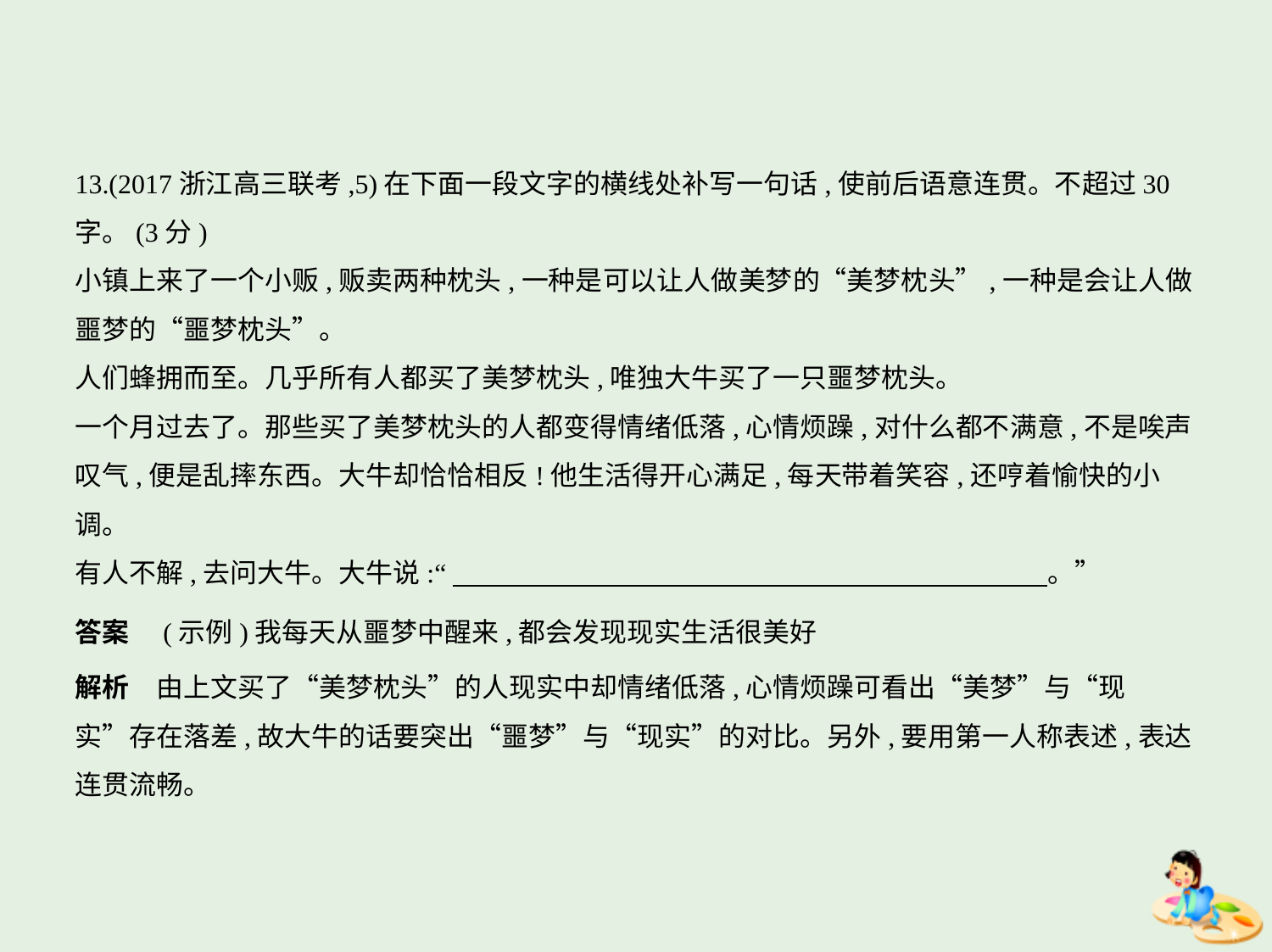

13.(2017浙江高三联考,5)在下面一段文字的横线处补写一句话,使前后语意连贯。不超过30
字。(3分)
小镇上来了一个小贩,贩卖两种枕头,一种是可以让人做美梦的“美梦枕头”,一种是会让人做
噩梦的“噩梦枕头”。
人们蜂拥而至。几乎所有人都买了美梦枕头,唯独大牛买了一只噩梦枕头。
一个月过去了。那些买了美梦枕头的人都变得情绪低落,心情烦躁,对什么都不满意,不是唉声
叹气,便是乱摔东西。大牛却恰恰相反!他生活得开心满足,每天带着笑容,还哼着愉快的小
调。
有人不解,去问大牛。大牛说:“　　　　　　　　　　　　　　　　　　　　　    。”
答案　(示例)我每天从噩梦中醒来,都会发现现实生活很美好
解析　由上文买了“美梦枕头”的人现实中却情绪低落,心情烦躁可看出“美梦”与“现
实”存在落差,故大牛的话要突出“噩梦”与“现实”的对比。另外,要用第一人称表述,表达
连贯流畅。